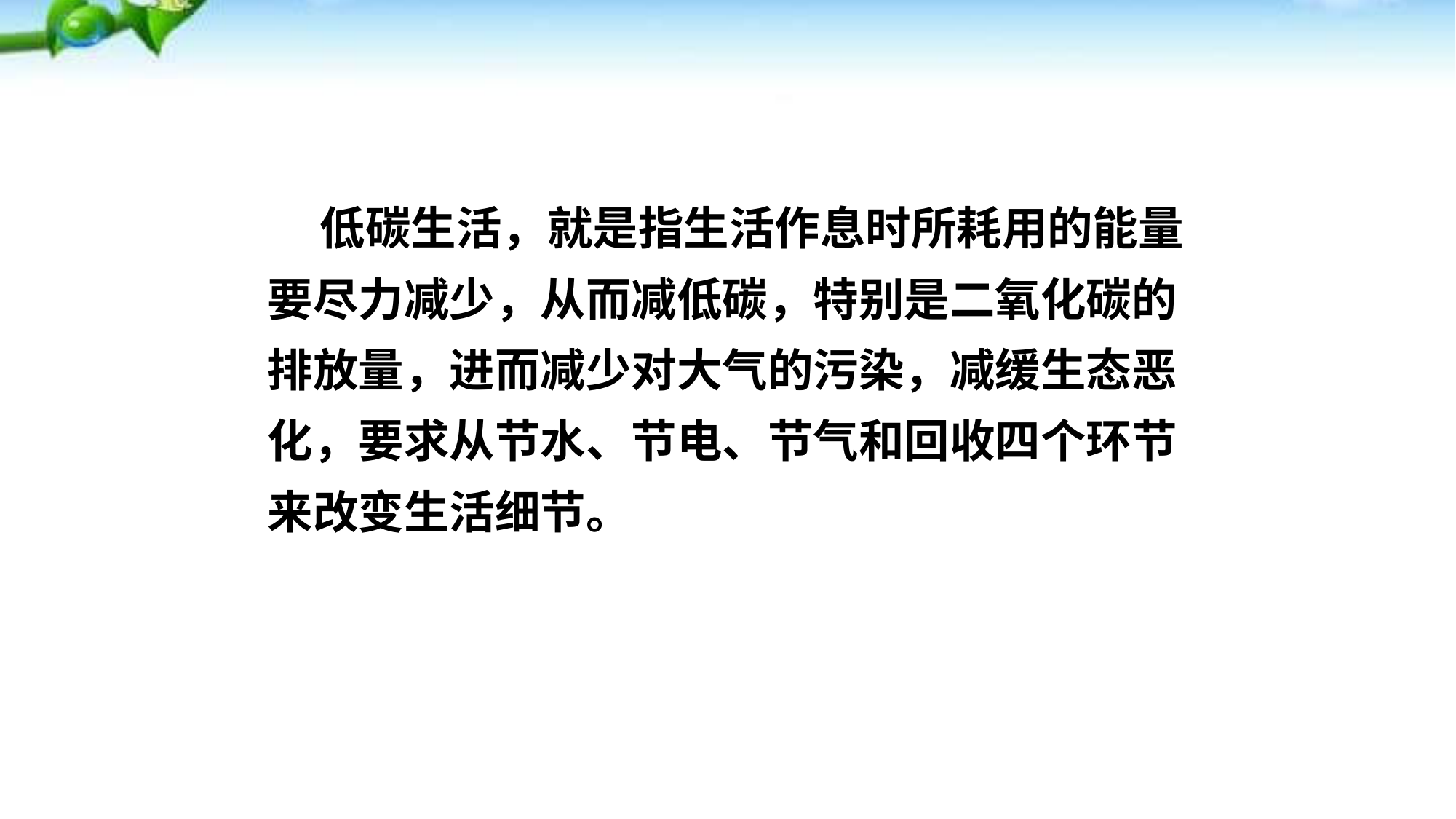

低碳生活，就是指生活作息时所耗用的能量要尽力减少，从而减低碳，特别是二氧化碳的排放量，进而减少对大气的污染，减缓生态恶化，要求从节水、节电、节气和回收四个环节来改变生活细节。